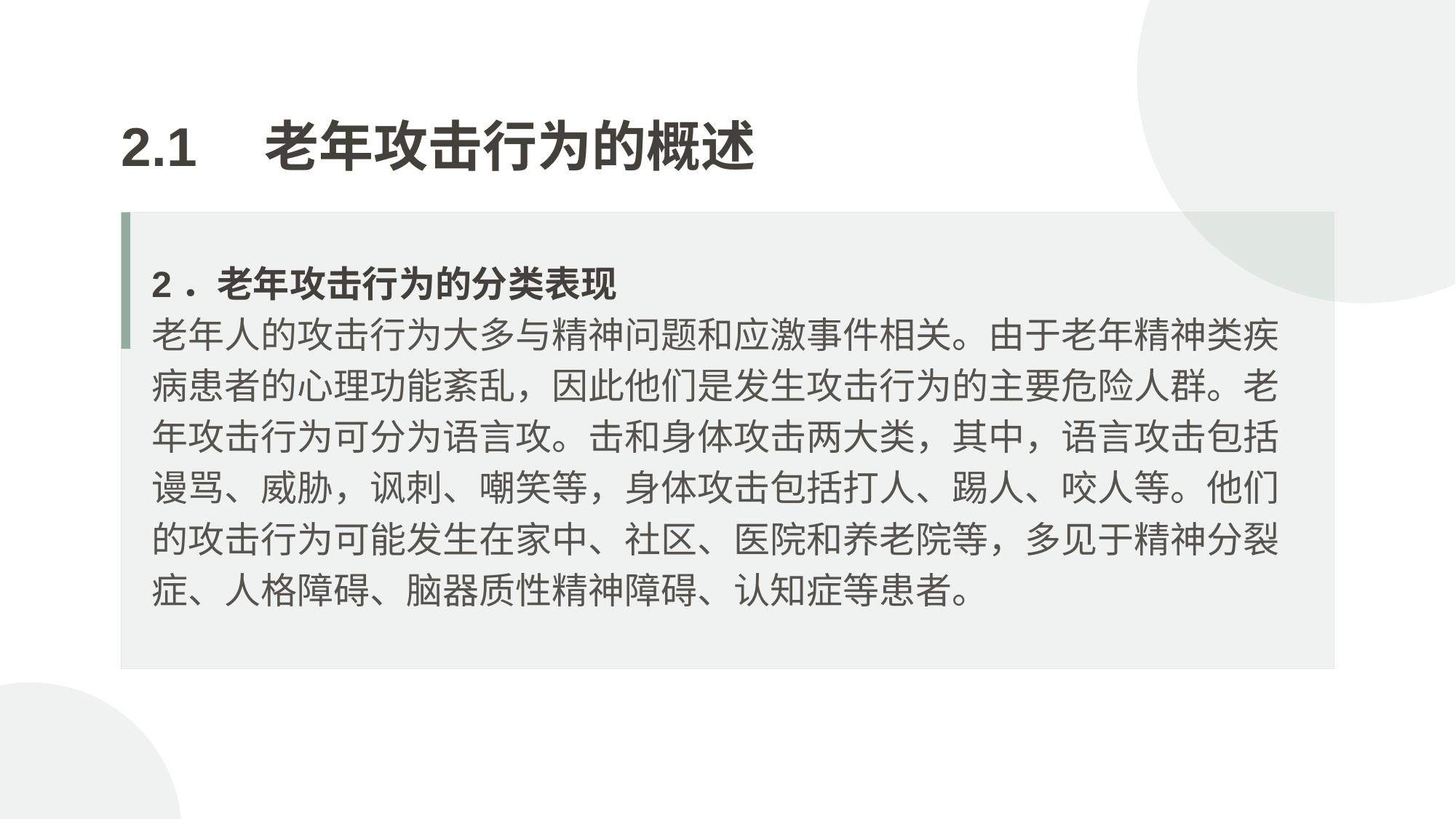

2.1　老年攻击行为的概述

2．老年攻击行为的分类表现
老年人的攻击行为大多与精神问题和应激事件相关。由于老年精神类疾病患者的心理功能紊乱，因此他们是发生攻击行为的主要危险人群。老年攻击行为可分为语言攻。击和身体攻击两大类，其中，语言攻击包括谩骂、威胁，讽刺、嘲笑等，身体攻击包括打人、踢人、咬人等。他们的攻击行为可能发生在家中、社区、医院和养老院等，多见于精神分裂症、人格障碍、脑器质性精神障碍、认知症等患者。